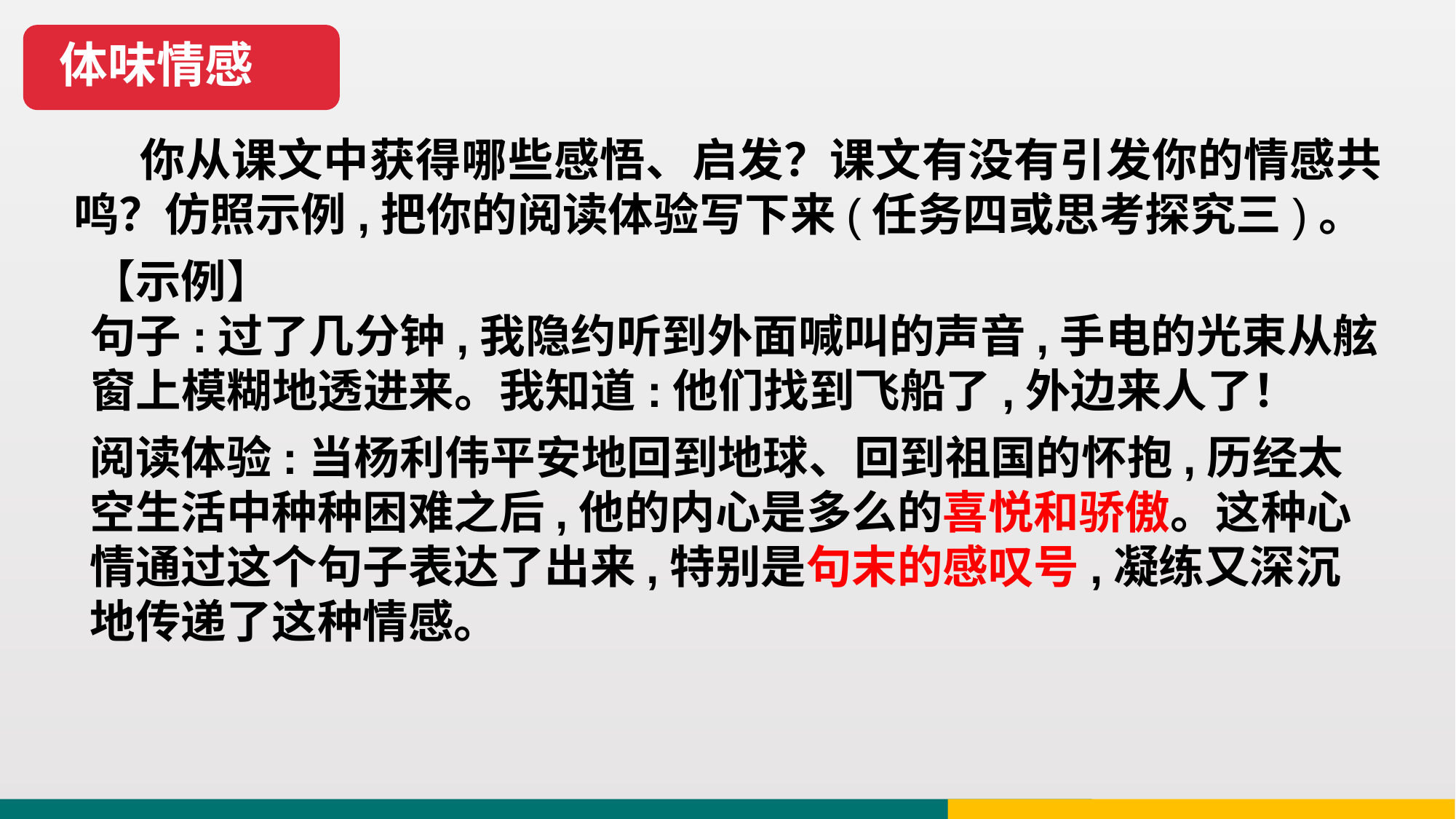

体味情感
     你从课文中获得哪些感悟、启发？课文有没有引发你的情感共鸣？仿照示例,把你的阅读体验写下来(任务四或思考探究三)。
【示例】
句子:过了几分钟,我隐约听到外面喊叫的声音,手电的光束从舷窗上模糊地透进来。我知道:他们找到飞船了,外边来人了！
阅读体验:当杨利伟平安地回到地球、回到祖国的怀抱,历经太空生活中种种困难之后,他的内心是多么的喜悦和骄傲。这种心情通过这个句子表达了出来,特别是句末的感叹号,凝练又深沉地传递了这种情感。